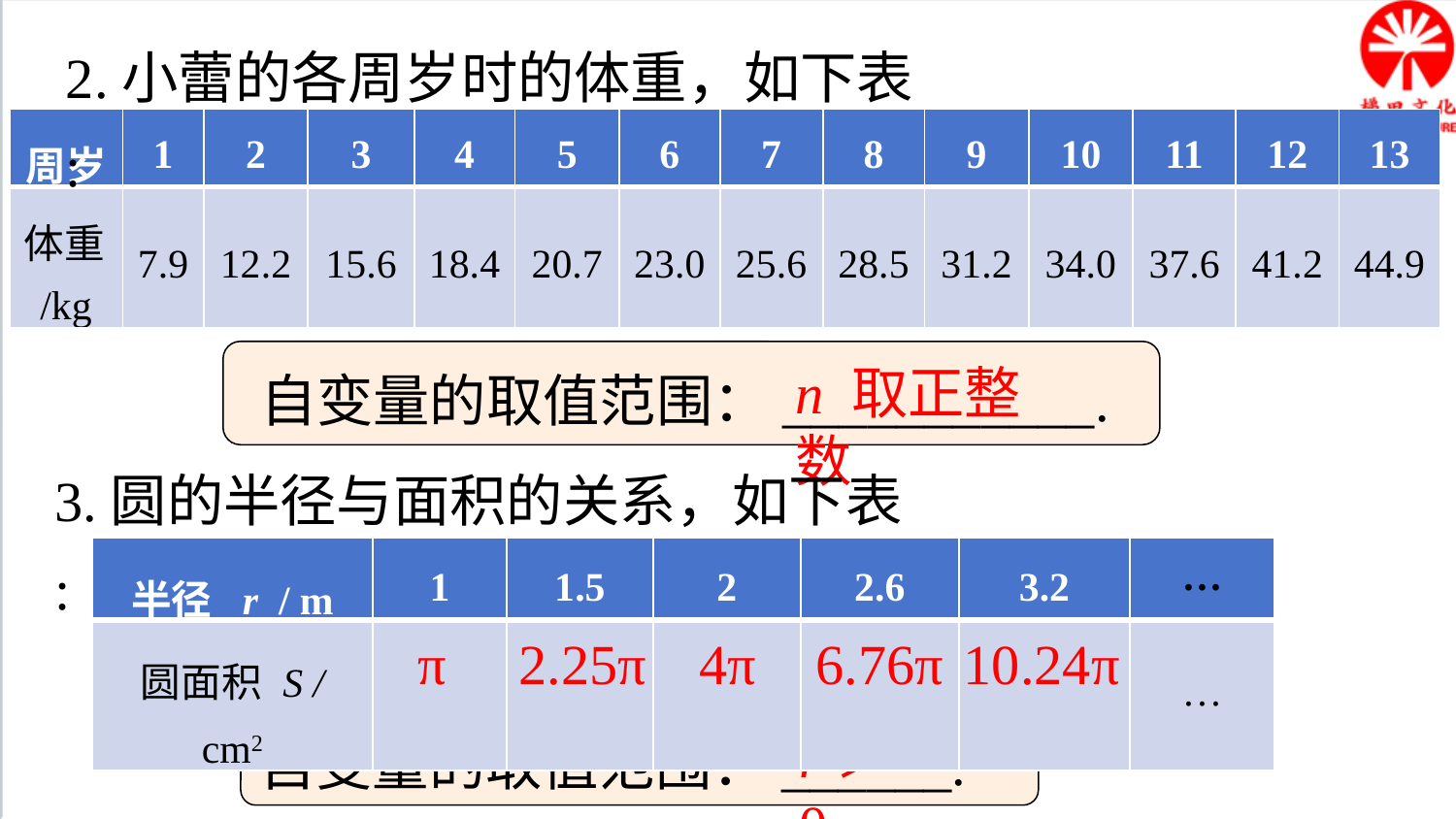

2.小蕾的各周岁时的体重，如下表 :
| 周岁 | 1 | 2 | 3 | 4 | 5 | 6 | 7 | 8 | 9 | 10 | 11 | 12 | 13 |
| --- | --- | --- | --- | --- | --- | --- | --- | --- | --- | --- | --- | --- | --- |
| 体重/kg | 7.9 | 12.2 | 15.6 | 18.4 | 20.7 | 23.0 | 25.6 | 28.5 | 31.2 | 34.0 | 37.6 | 41.2 | 44.9 |

n 取正整数
自变量的取值范围：___________.
3.圆的半径与面积的关系，如下表 :
| 半径 r / m | 1 | 1.5 | 2 | 2.6 | 3.2 | ··· |
| --- | --- | --- | --- | --- | --- | --- |
| 圆面积 S / cm2 |  |  |  |  |  | ··· |
π
2.25π
4π
6.76π
10.24π
r＞ 0

自变量的取值范围：______.